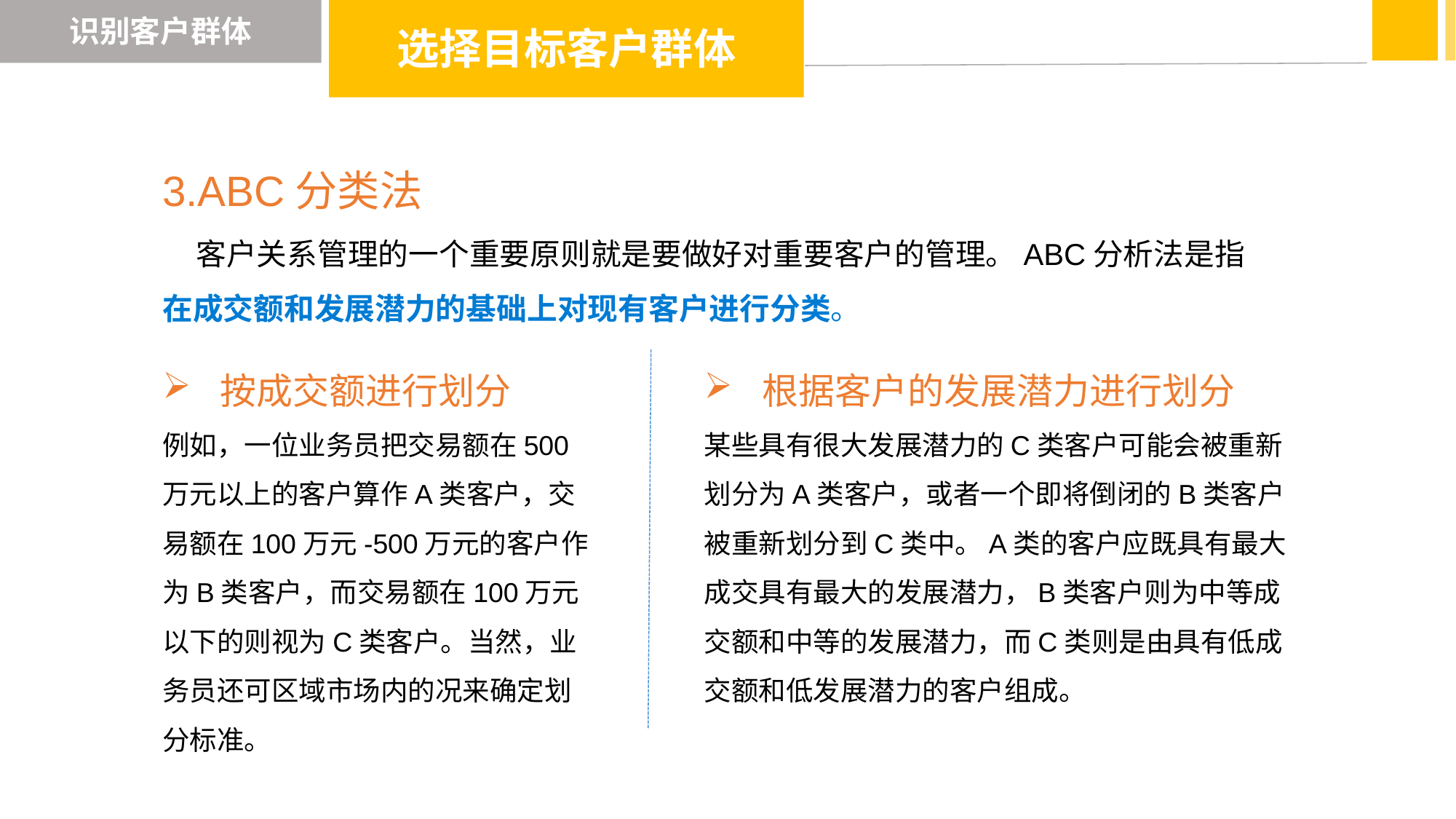

识别客户群体
选择目标客户群体
3.ABC分类法
      客户关系管理的一个重要原则就是要做好对重要客户的管理。ABC分析法是指在成交额和发展潜力的基础上对现有客户进行分类。
 按成交额进行划分
例如，一位业务员把交易额在500万元以上的客户算作A类客户，交易额在100万元-500万元的客户作为B类客户，而交易额在100万元以下的则视为C类客户。当然，业务员还可区域市场内的况来确定划分标准。
 根据客户的发展潜力进行划分
某些具有很大发展潜力的C类客户可能会被重新划分为A类客户，或者一个即将倒闭的B类客户被重新划分到C类中。A类的客户应既具有最大成交具有最大的发展潜力，B类客户则为中等成交额和中等的发展潜力，而C类则是由具有低成交额和低发展潜力的客户组成。